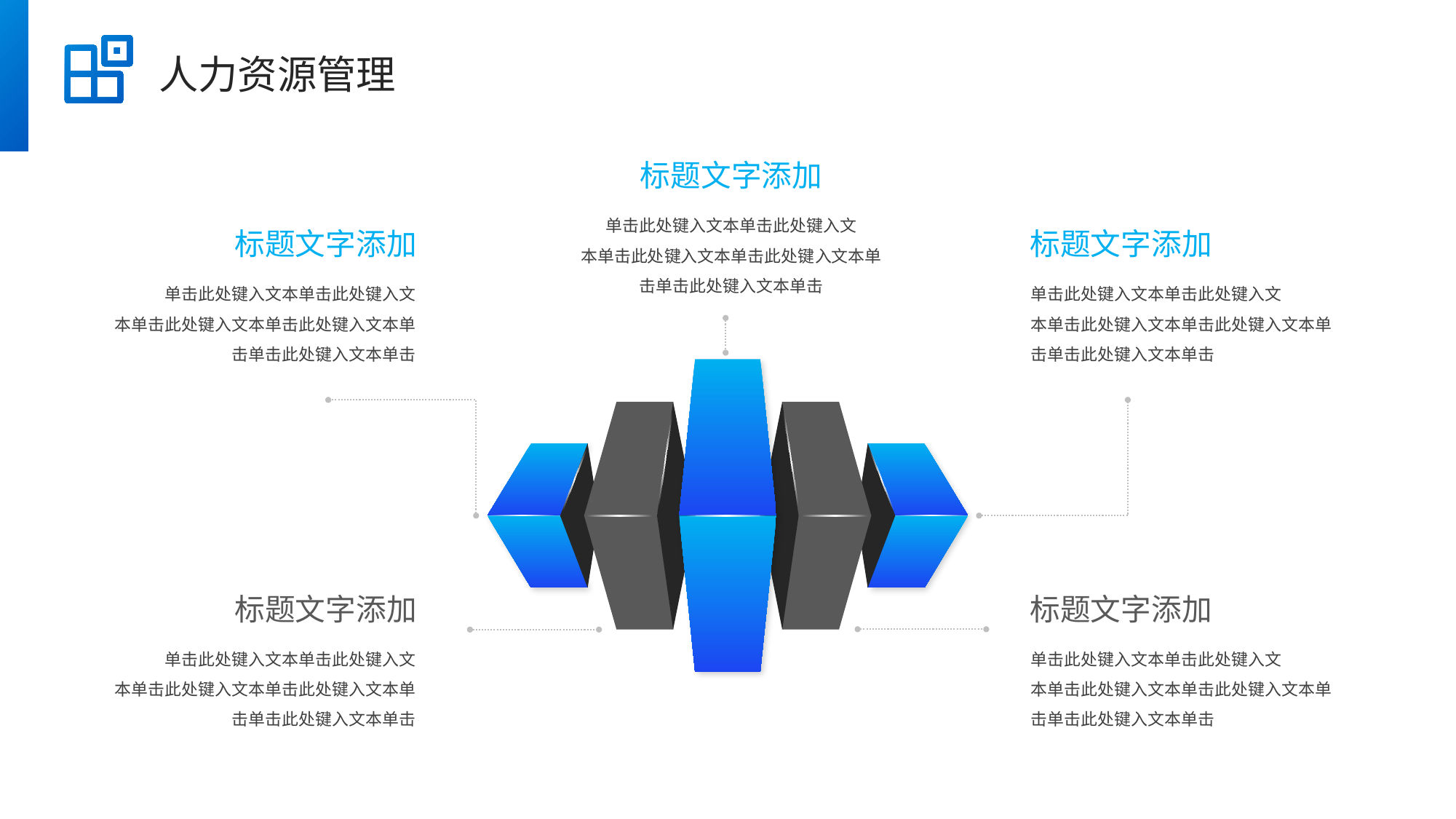

人力资源管理
标题文字添加
单击此处键入文本单击此处键入文
本单击此处键入文本单击此处键入文本单击单击此处键入文本单击
标题文字添加
标题文字添加
单击此处键入文本单击此处键入文
本单击此处键入文本单击此处键入文本单击单击此处键入文本单击
单击此处键入文本单击此处键入文
本单击此处键入文本单击此处键入文本单击单击此处键入文本单击

标题文字添加
标题文字添加
单击此处键入文本单击此处键入文
本单击此处键入文本单击此处键入文本单击单击此处键入文本单击
单击此处键入文本单击此处键入文
本单击此处键入文本单击此处键入文本单击单击此处键入文本单击